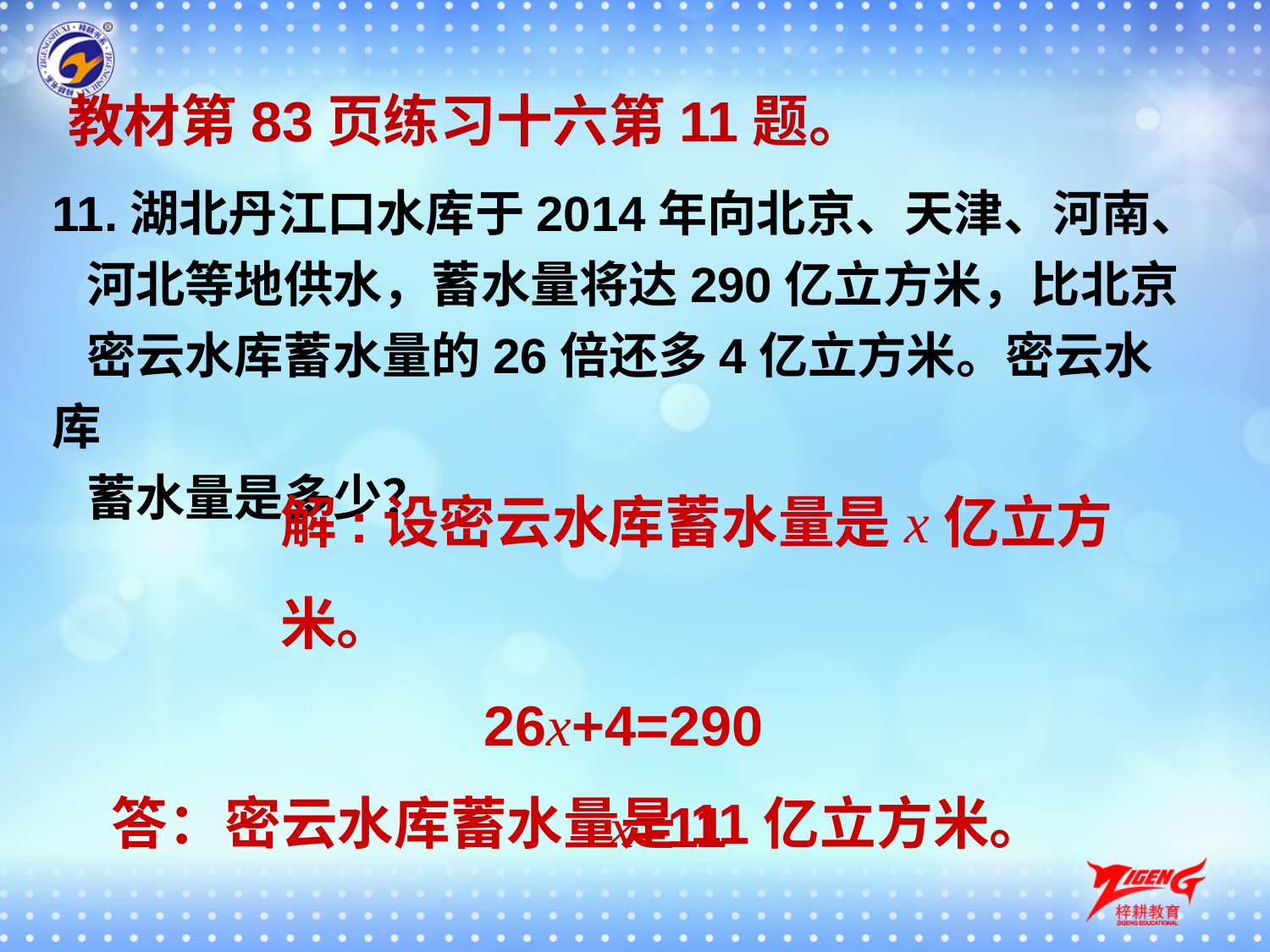

教材第83页练习十六第11题。
11.湖北丹江口水库于2014年向北京、天津、河南、
  河北等地供水，蓄水量将达290亿立方米，比北京
  密云水库蓄水量的26倍还多4亿立方米。密云水库
  蓄水量是多少？
解:设密云水库蓄水量是x亿立方米。
             26x+4=290
                     x=11
答：密云水库蓄水量是11亿立方米。